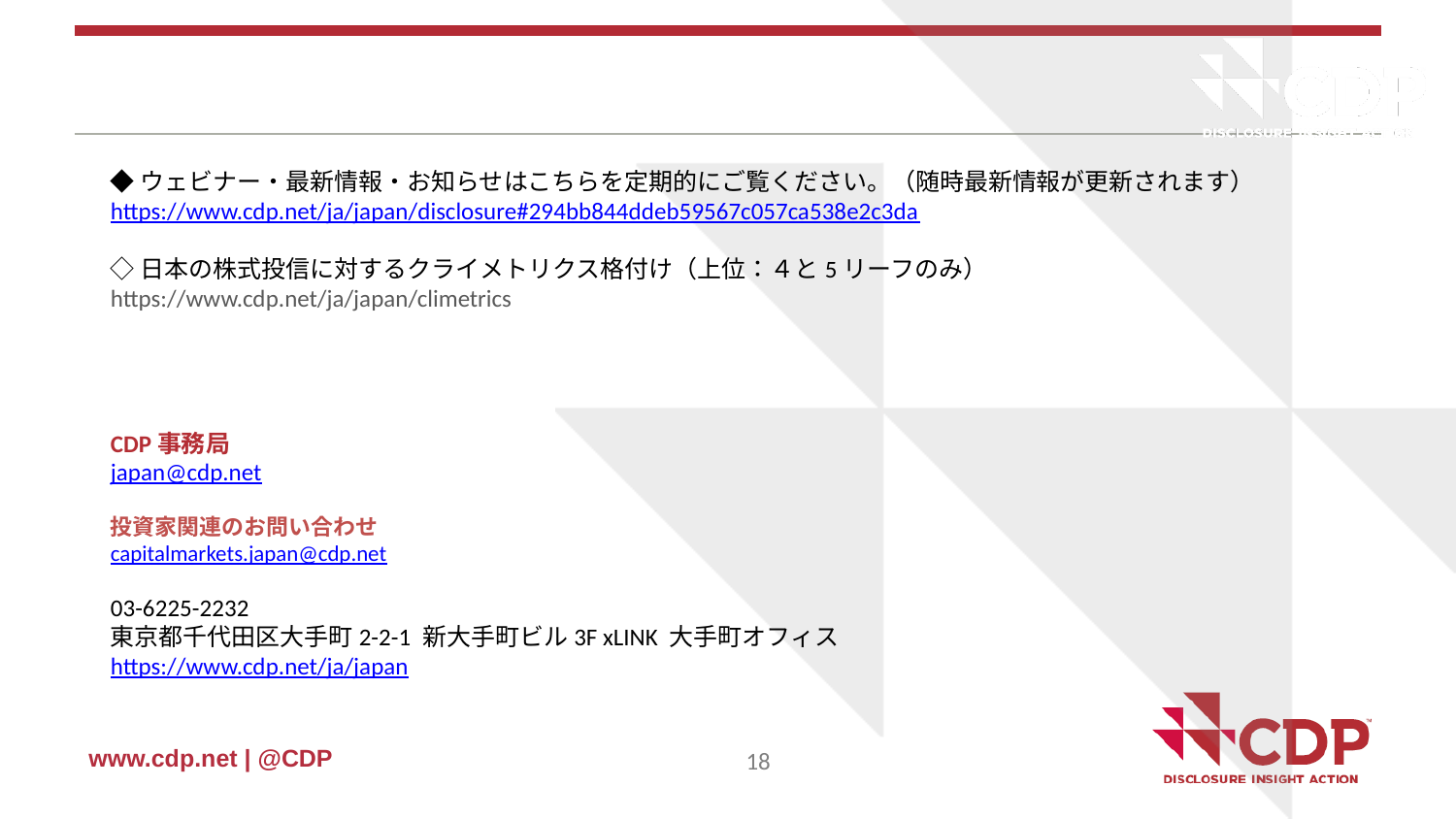

◆ウェビナー・最新情報・お知らせはこちらを定期的にご覧ください。（随時最新情報が更新されます）
https://www.cdp.net/ja/japan/disclosure#294bb844ddeb59567c057ca538e2c3da

◇日本の株式投信に対するクライメトリクス格付け（上位：４と5リーフのみ）
https://www.cdp.net/ja/japan/climetrics

CDP事務局
japan@cdp.net

投資家関連のお問い合わせ
capitalmarkets.japan@cdp.net
03-6225-2232
東京都千代田区大手町2-2-1 新大手町ビル3F xLINK 大手町オフィス
https://www.cdp.net/ja/japan
18